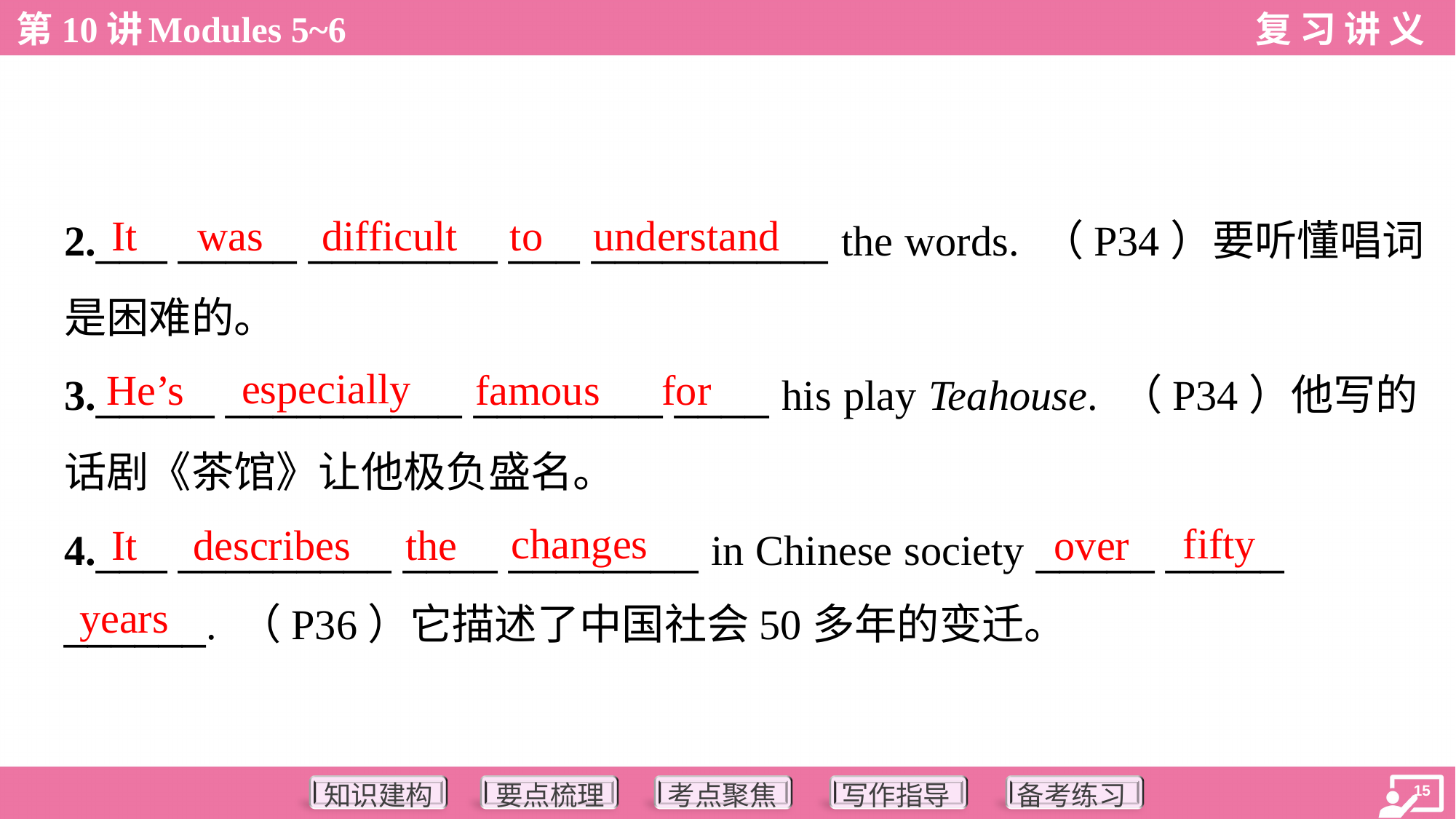

It
was
difficult
to
understand
2.___ _____ ________ ___ __________ the words. （P34）要听懂唱词
是困难的。
3._____ __________ ________ ____ his play Teahouse. （P34）他写的
话剧《茶馆》让他极负盛名。
4.___ _________ ____ ________ in Chinese society _____ _____
______. （P36）它描述了中国社会50多年的变迁。
especially
He’s
famous
for
changes
fifty
It
describes
the
over
years